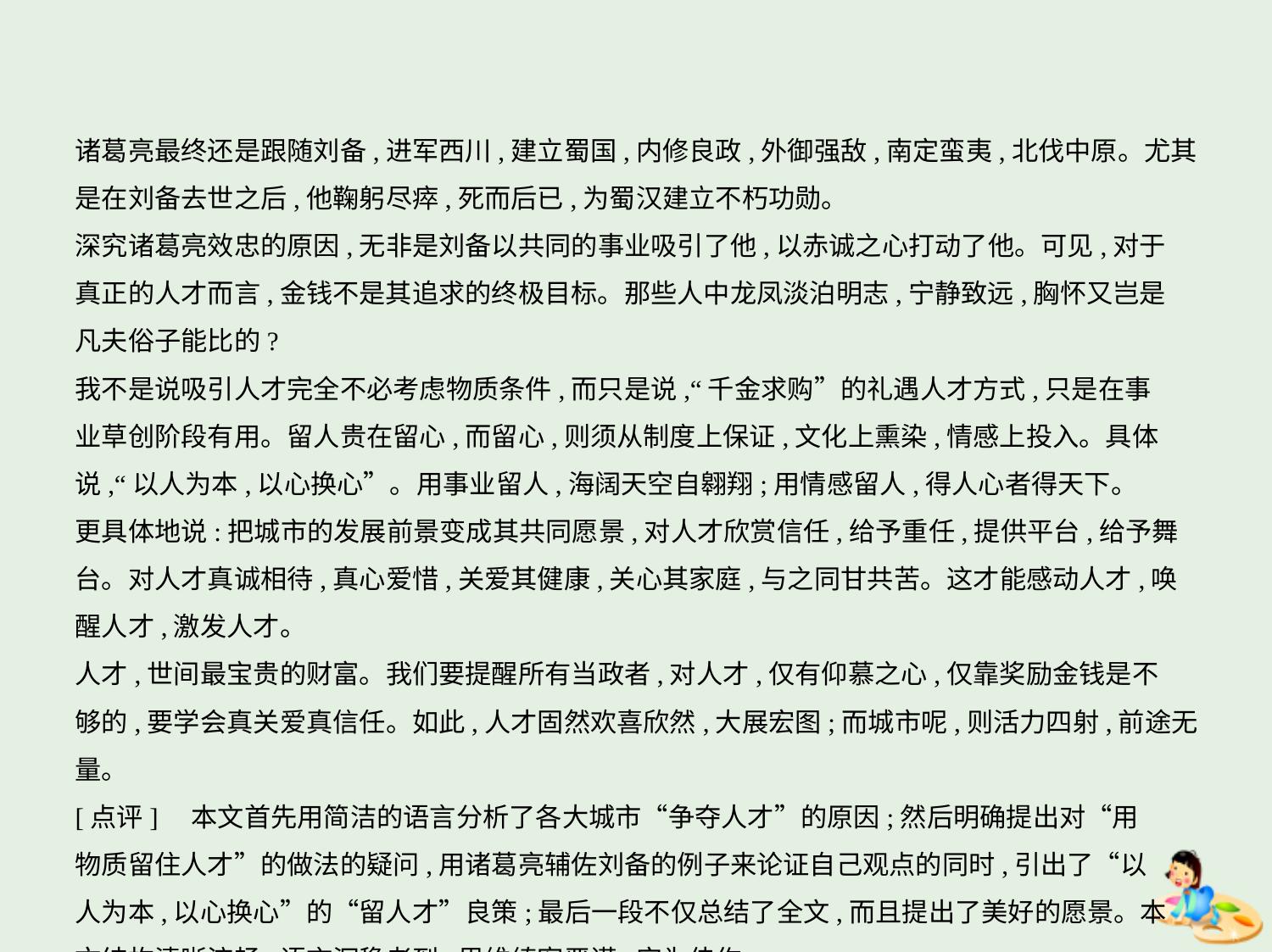

诸葛亮最终还是跟随刘备,进军西川,建立蜀国,内修良政,外御强敌,南定蛮夷,北伐中原。尤其
是在刘备去世之后,他鞠躬尽瘁,死而后已,为蜀汉建立不朽功勋。
深究诸葛亮效忠的原因,无非是刘备以共同的事业吸引了他,以赤诚之心打动了他。可见,对于
真正的人才而言,金钱不是其追求的终极目标。那些人中龙凤淡泊明志,宁静致远,胸怀又岂是
凡夫俗子能比的?
我不是说吸引人才完全不必考虑物质条件,而只是说,“千金求购”的礼遇人才方式,只是在事
业草创阶段有用。留人贵在留心,而留心,则须从制度上保证,文化上熏染,情感上投入。具体
说,“以人为本,以心换心”。用事业留人,海阔天空自翱翔;用情感留人,得人心者得天下。
更具体地说:把城市的发展前景变成其共同愿景,对人才欣赏信任,给予重任,提供平台,给予舞
台。对人才真诚相待,真心爱惜,关爱其健康,关心其家庭,与之同甘共苦。这才能感动人才,唤
醒人才,激发人才。
人才,世间最宝贵的财富。我们要提醒所有当政者,对人才,仅有仰慕之心,仅靠奖励金钱是不
够的,要学会真关爱真信任。如此,人才固然欢喜欣然,大展宏图;而城市呢,则活力四射,前途无量。
[点评]　本文首先用简洁的语言分析了各大城市“争夺人才”的原因;然后明确提出对“用
物质留住人才”的做法的疑问,用诸葛亮辅佐刘备的例子来论证自己观点的同时,引出了“以
人为本,以心换心”的“留人才”良策;最后一段不仅总结了全文,而且提出了美好的愿景。本
文结构清晰流畅,语言沉稳老到,思维缜密严谨,实为佳作。